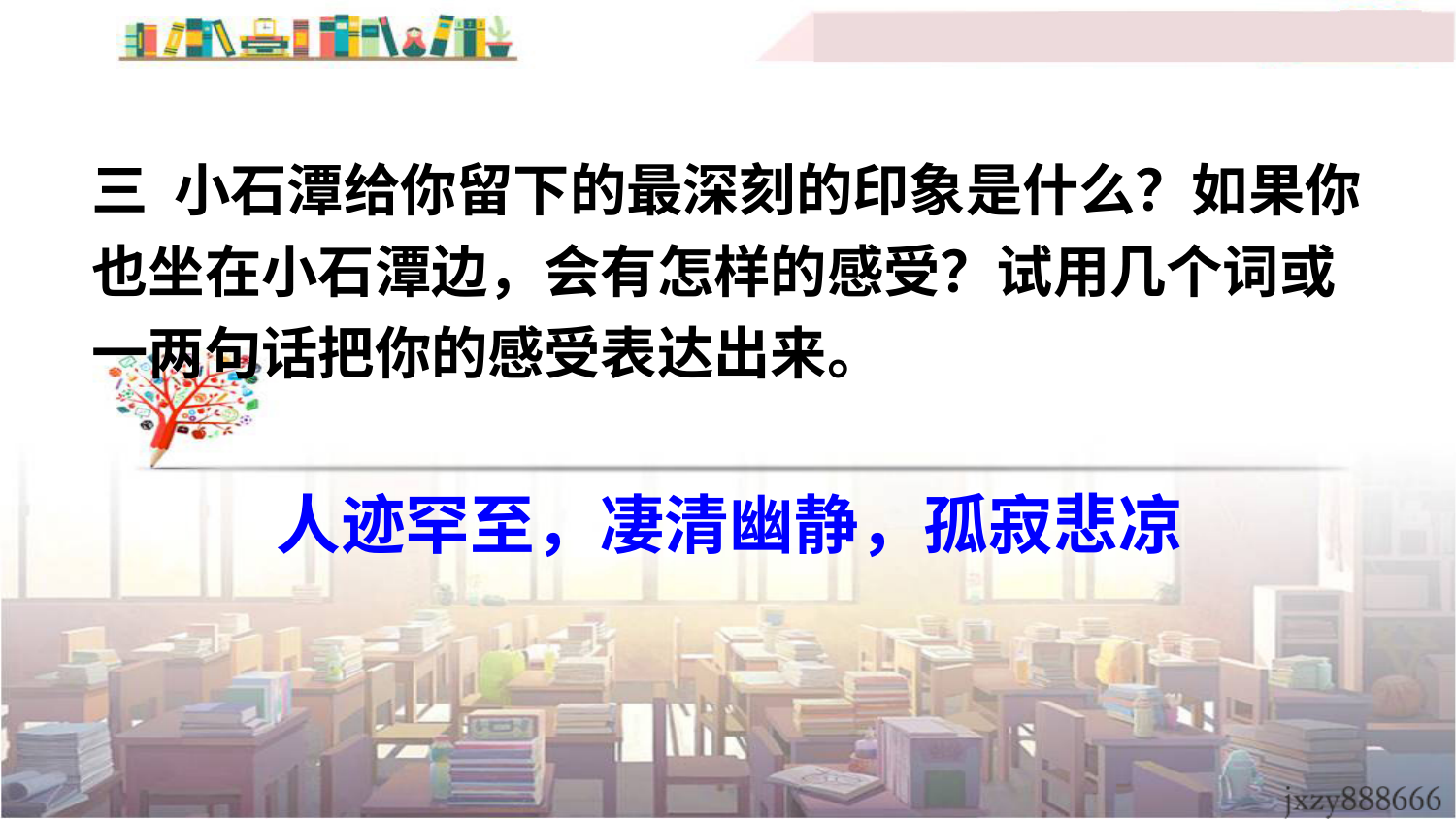

三  小石潭给你留下的最深刻的印象是什么？如果你也坐在小石潭边，会有怎样的感受？试用几个词或一两句话把你的感受表达出来。
人迹罕至，凄清幽静，孤寂悲凉